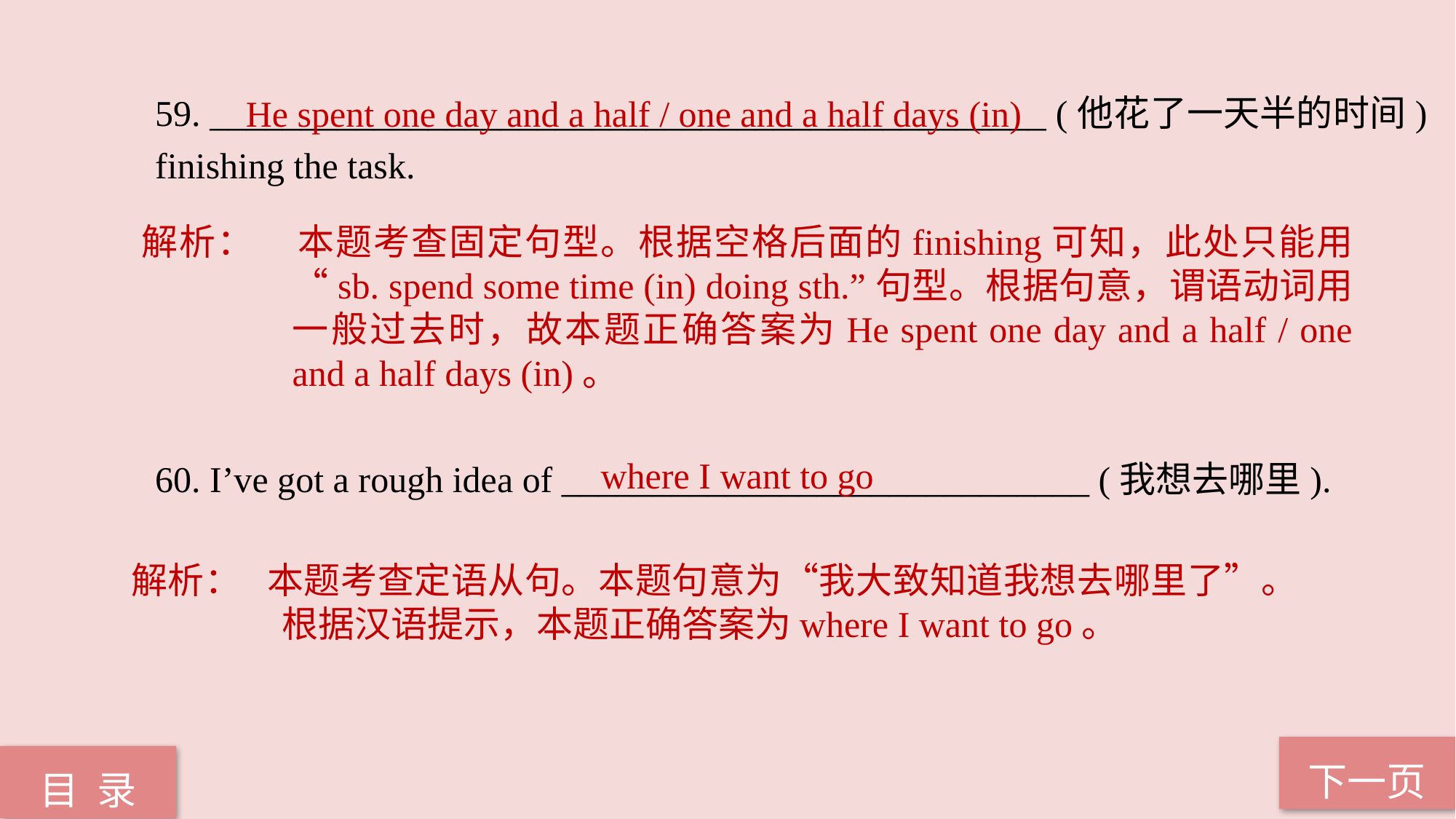

He spent one day and a half / one and a half days (in)
59. ______________________________________________ (他花了一天半的时间) finishing the task.

60. I’ve got a rough idea of _____________________________ (我想去哪里).
解析：	本题考查固定句型。根据空格后面的finishing可知，此处只能用“sb. spend some time (in) doing sth.”句型。根据句意，谓语动词用一般过去时，故本题正确答案为He spent one day and a half / one and a half days (in)。
where I want to go
解析：   本题考查定语从句。本题句意为“我大致知道我想去哪里了”。根据汉语提示，本题正确答案为where I want to go。
下一页